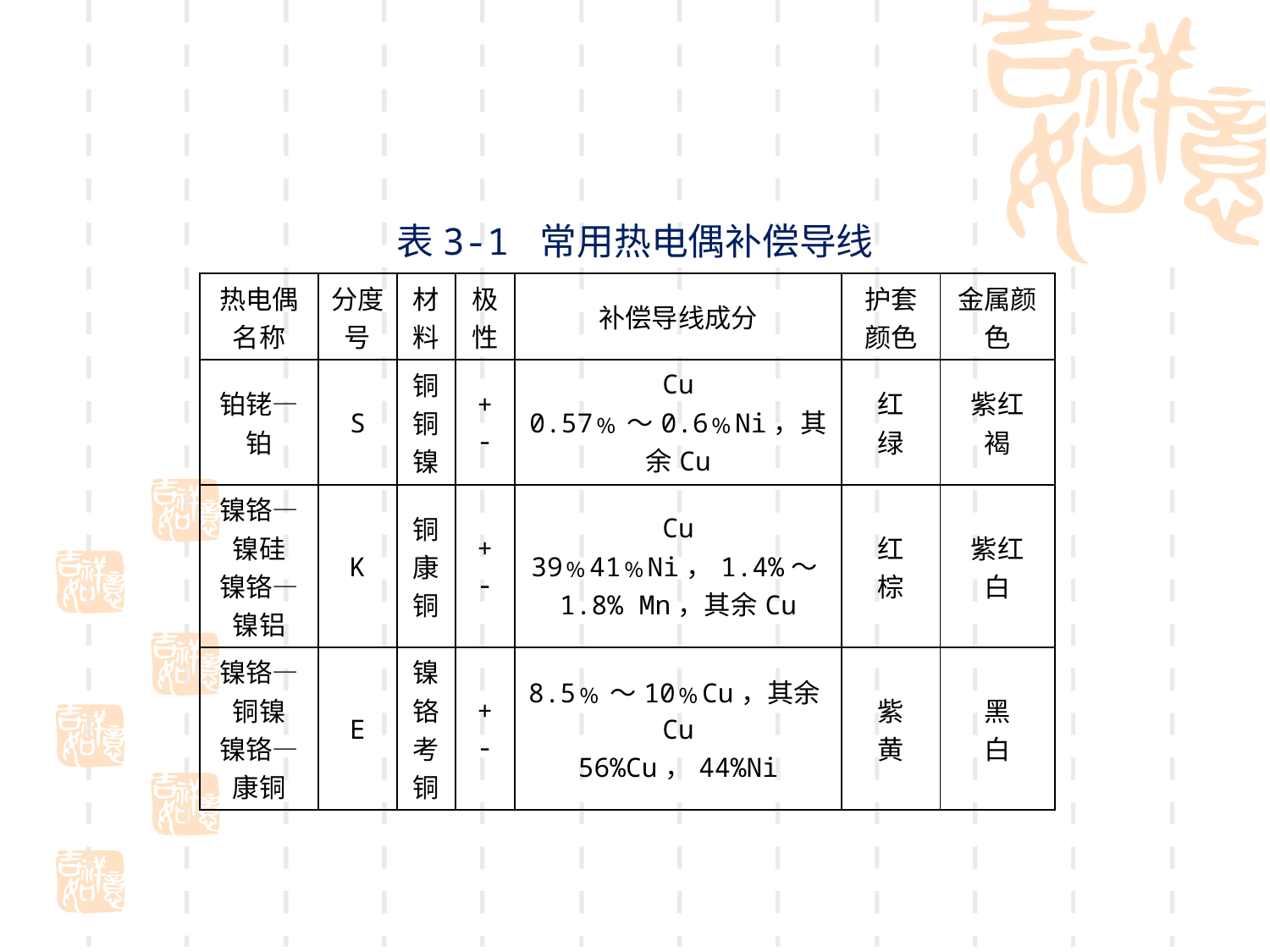

# 表3-1 常用热电偶补偿导线
| 热电偶名称 | 分度号 | 材料 | 极性 | 补偿导线成分 | 护套颜色 | 金属颜色 |
| --- | --- | --- | --- | --- | --- | --- |
| 铂铑—铂 | S | 铜 铜镍 | + - | Cu 0.57﹪～0.6﹪Ni，其余Cu | 红 绿 | 紫红 褐 |
| 镍铬—镍硅 镍铬—镍铝 | K | 铜 康铜 | + - | Cu 39﹪41﹪Ni，1.4%～1.8% Mn，其余Cu | 红 棕 | 紫红 白 |
| 镍铬—铜镍 镍铬—康铜 | E | 镍铬 考铜 | + - | 8.5﹪～10﹪Cu，其余Cu 56%Cu，44%Ni | 紫 黄 | 黑 白 |

34